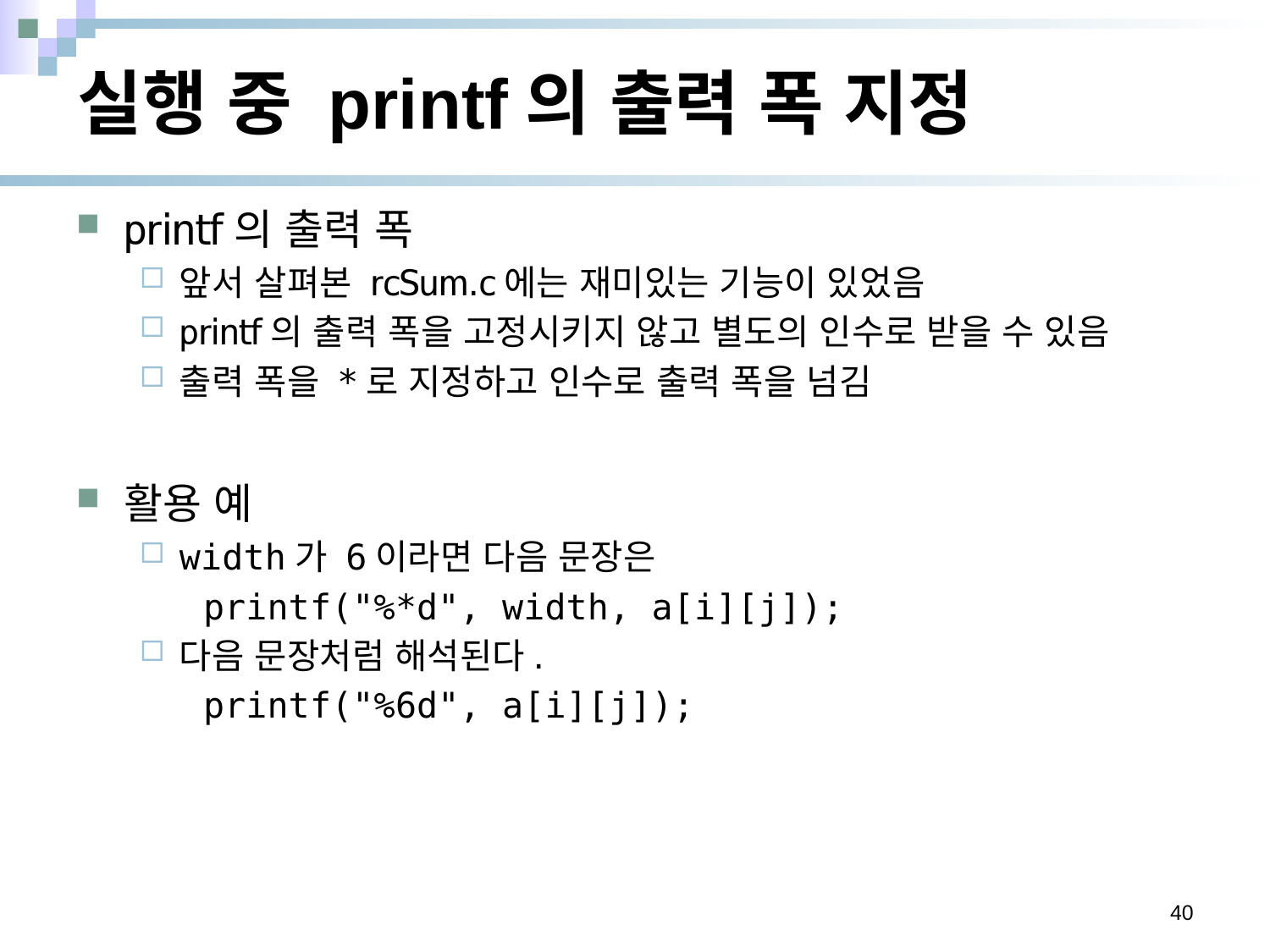

# 실행 중 printf의 출력 폭 지정
printf의 출력 폭
앞서 살펴본 rcSum.c에는 재미있는 기능이 있었음
printf의 출력 폭을 고정시키지 않고 별도의 인수로 받을 수 있음
출력 폭을 *로 지정하고 인수로 출력 폭을 넘김

활용 예
width가 6이라면 다음 문장은
printf("%*d", width, a[i][j]);
다음 문장처럼 해석된다.
printf("%6d", a[i][j]);
40